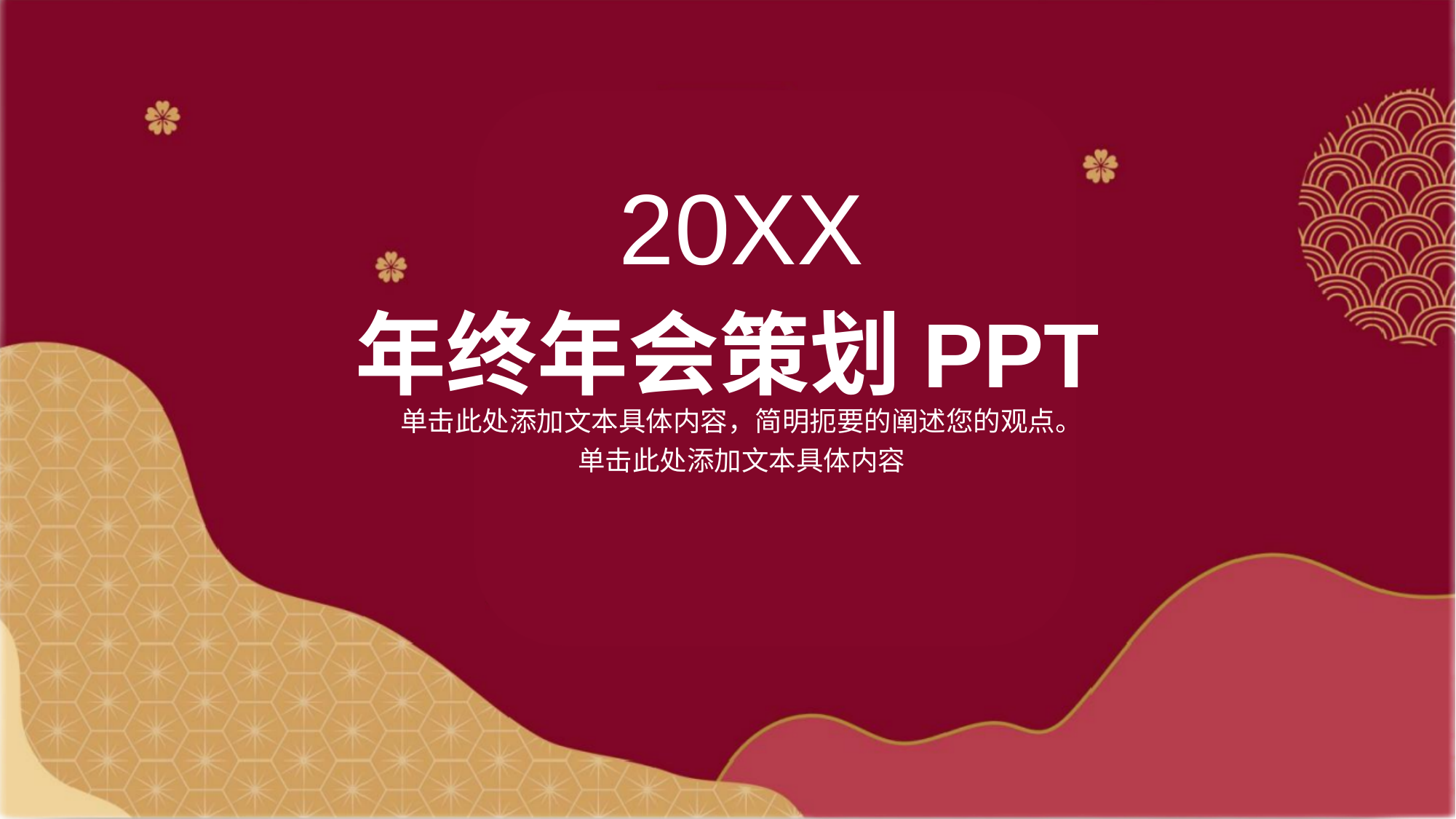

20XX
年终年会策划PPT
单击此处添加文本具体内容，简明扼要的阐述您的观点。单击此处添加文本具体内容